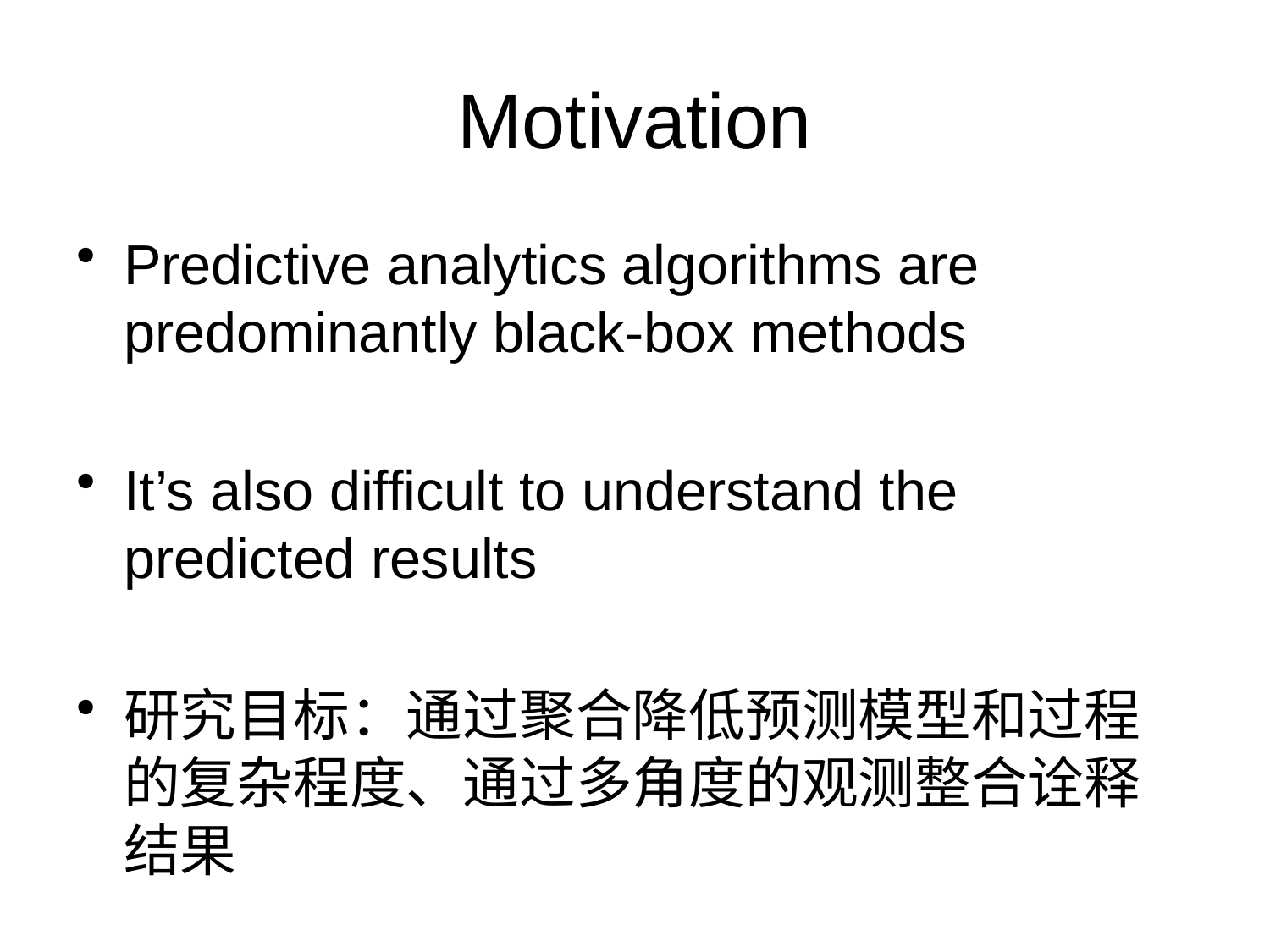

# Motivation
Predictive analytics algorithms are predominantly black-box methods

It’s also difficult to understand the predicted results

研究目标：通过聚合降低预测模型和过程的复杂程度、通过多角度的观测整合诠释结果